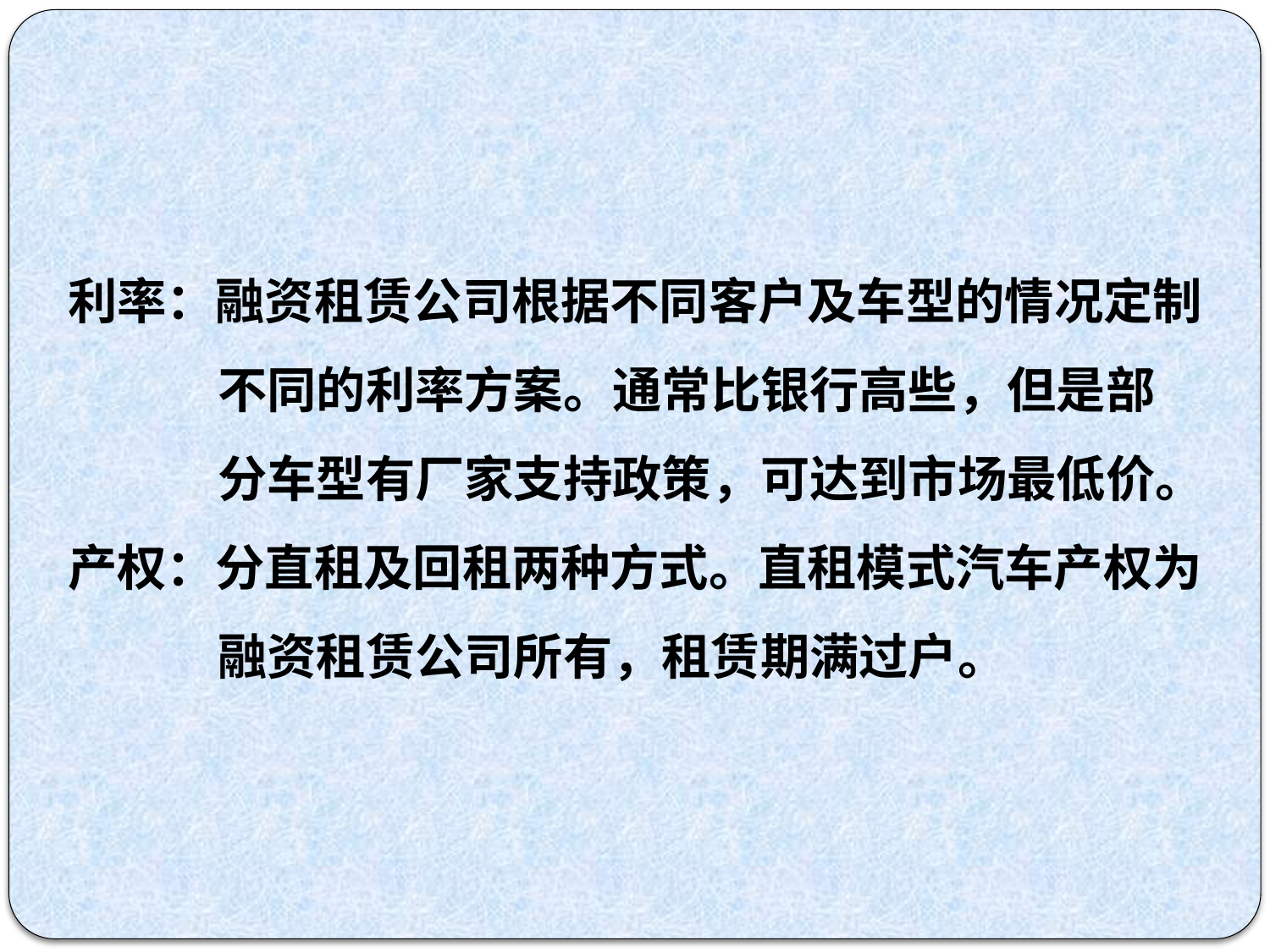

利率：融资租赁公司根据不同客户及车型的情况定制不同的利率方案。通常比银行高些，但是部分车型有厂家支持政策，可达到市场最低价。
产权：分直租及回租两种方式。直租模式汽车产权为融资租赁公司所有，租赁期满过户。